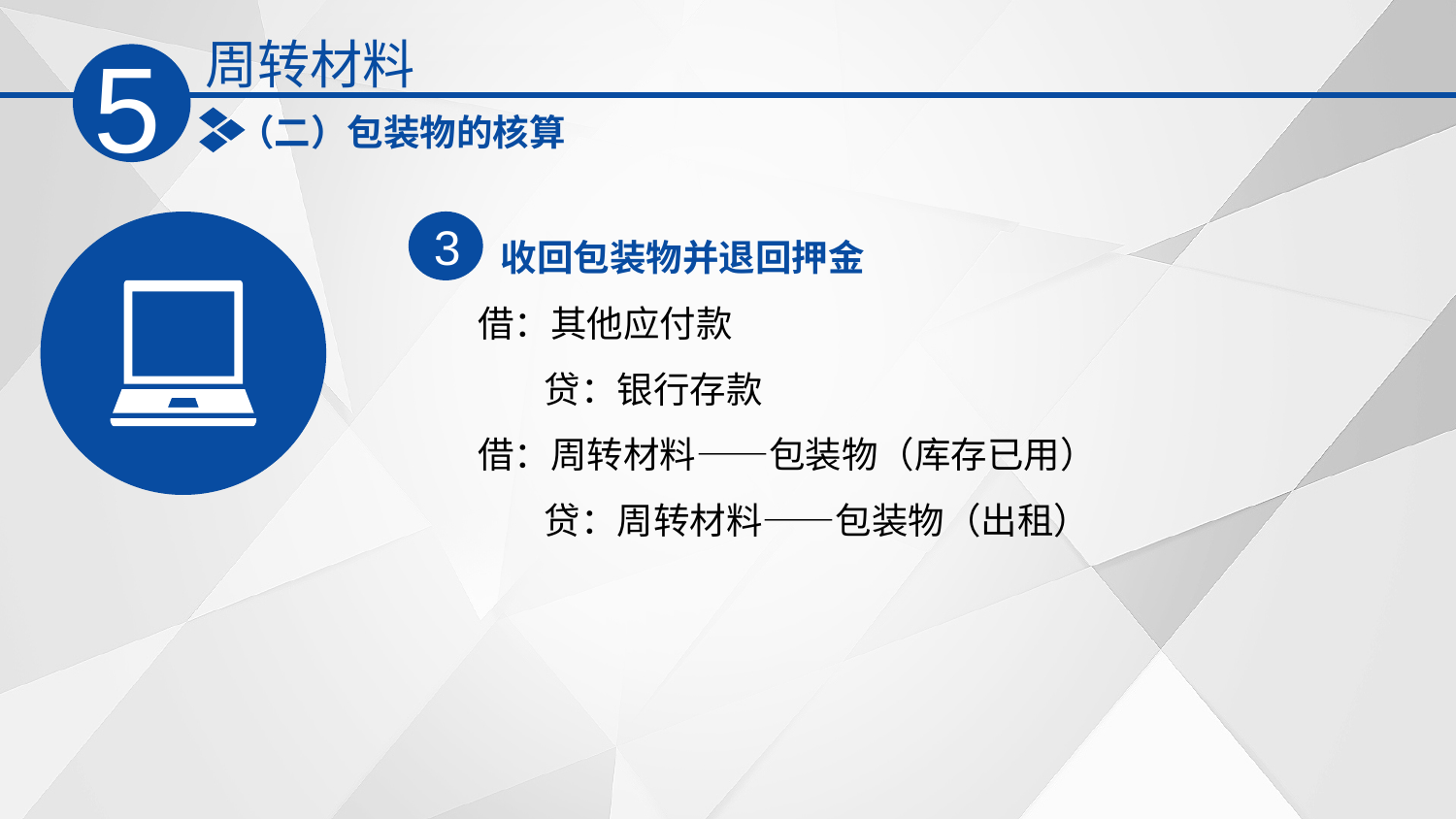

周转材料
5

（二）包装物的核算

收回包装物并退回押金
3

借：其他应付款
       贷：银行存款
借：周转材料——包装物（库存已用）
       贷：周转材料——包装物（出租）